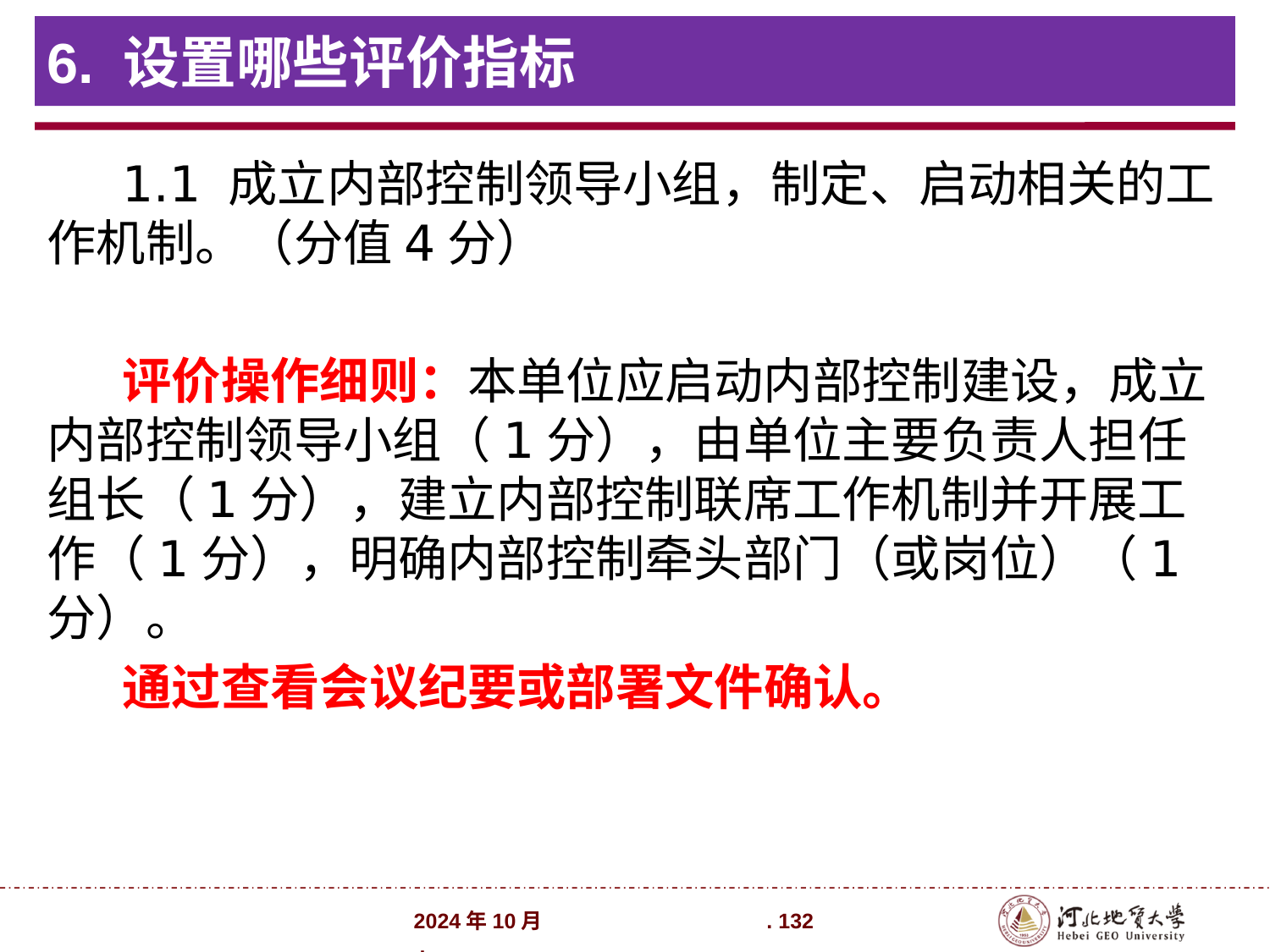

# 6. 设置哪些评价指标
1.1 成立内部控制领导小组，制定、启动相关的工作机制。（分值4分）

评价操作细则：本单位应启动内部控制建设，成立内部控制领导小组（1分），由单位主要负责人担任组长（1分），建立内部控制联席工作机制并开展工作（1分），明确内部控制牵头部门（或岗位）（1分）。
通过查看会议纪要或部署文件确认。
2024年10月                                             . 132 .